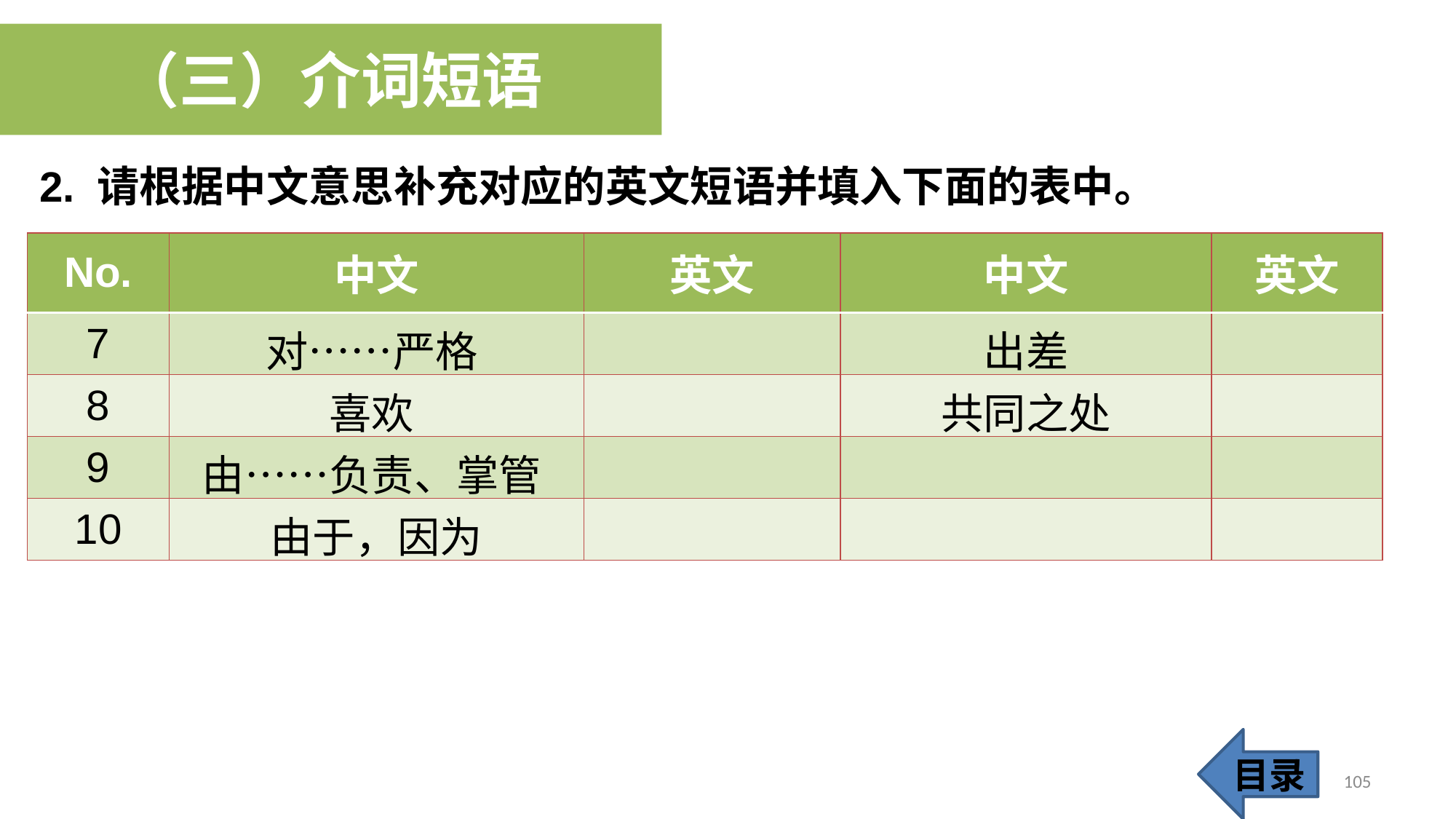

（三）介词短语
2. 请根据中文意思补充对应的英文短语并填入下面的表中。
| No. | 中文 | 英文 | 中文 | 英文 |
| --- | --- | --- | --- | --- |
| 7 | 对……严格 |  | 出差 |  |
| 8 | 喜欢 |  | 共同之处 |  |
| 9 | 由……负责、掌管 |  |  |  |
| 10 | 由于，因为 |  |  |  |
目录
105